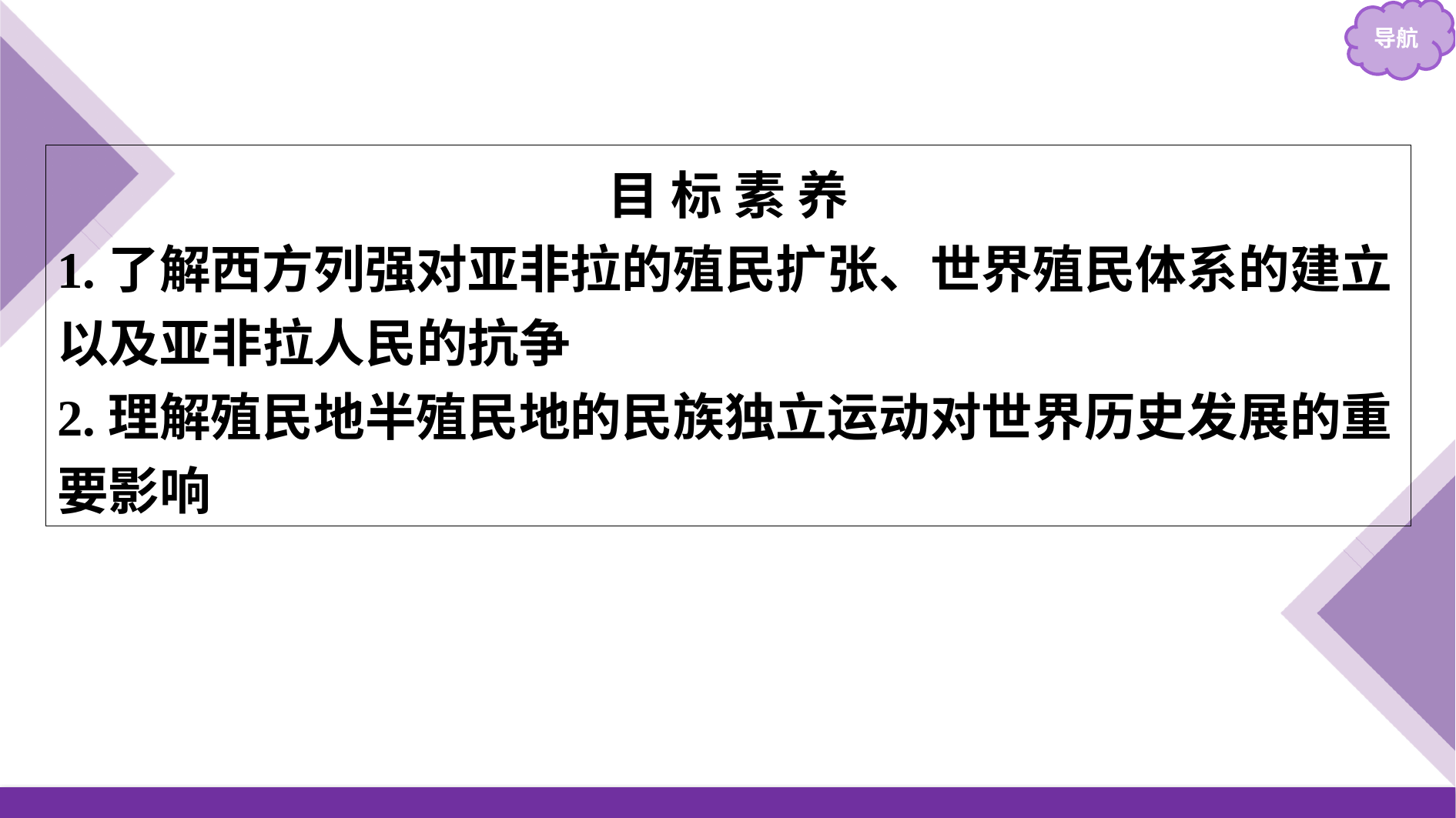

目 标 素 养
1.了解西方列强对亚非拉的殖民扩张、世界殖民体系的建立以及亚非拉人民的抗争
2.理解殖民地半殖民地的民族独立运动对世界历史发展的重要影响